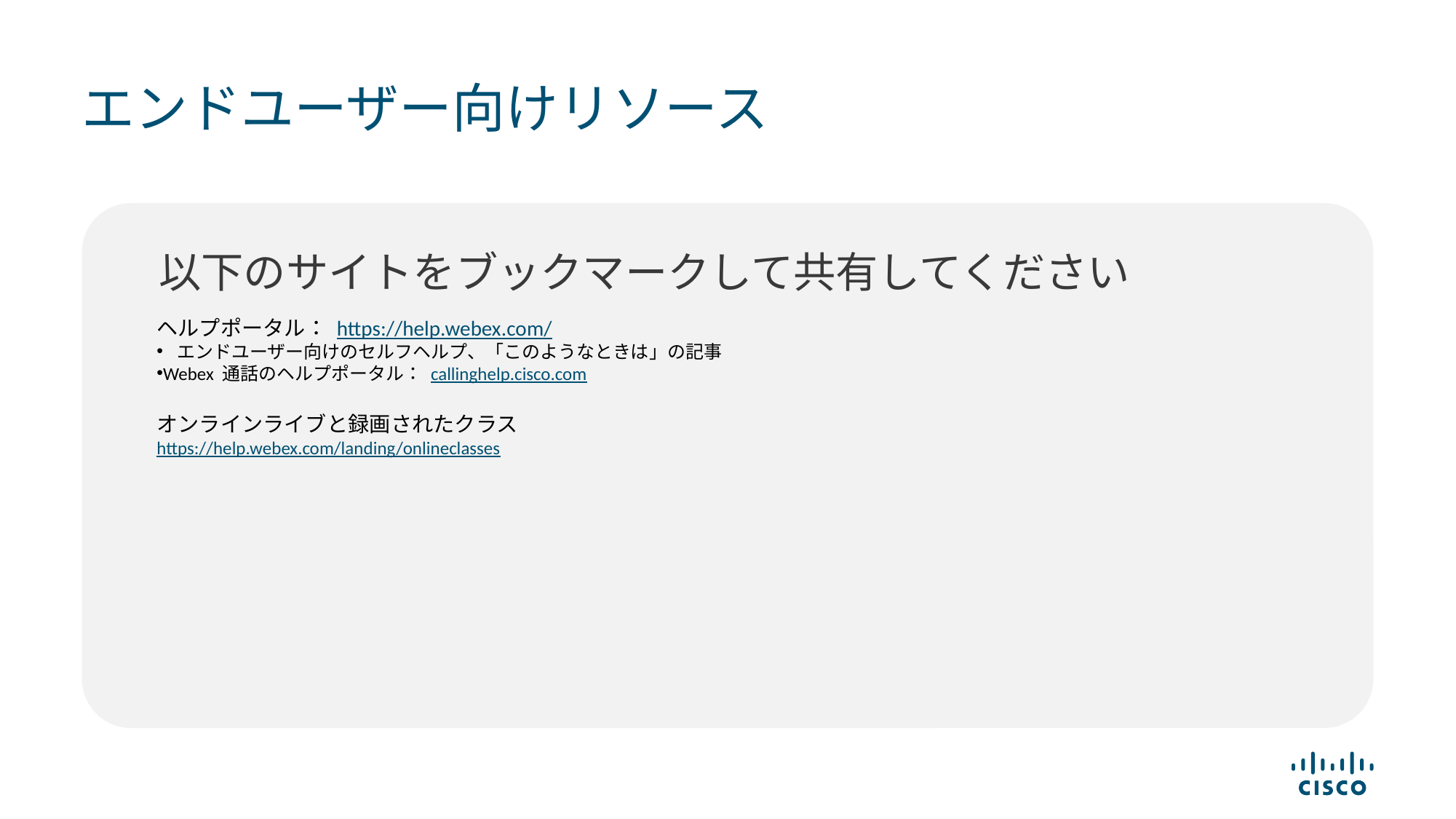

# エンドユーザー向けリソース

以下のサイトをブックマークして共有してください
ヘルプポータル： https://help.webex.com/
エンドユーザー向けのセルフヘルプ、「このようなときは」の記事
Webex 通話のヘルプポータル： callinghelp.cisco.com
オンラインライブと録画されたクラス
https://help.webex.com/landing/onlineclasses